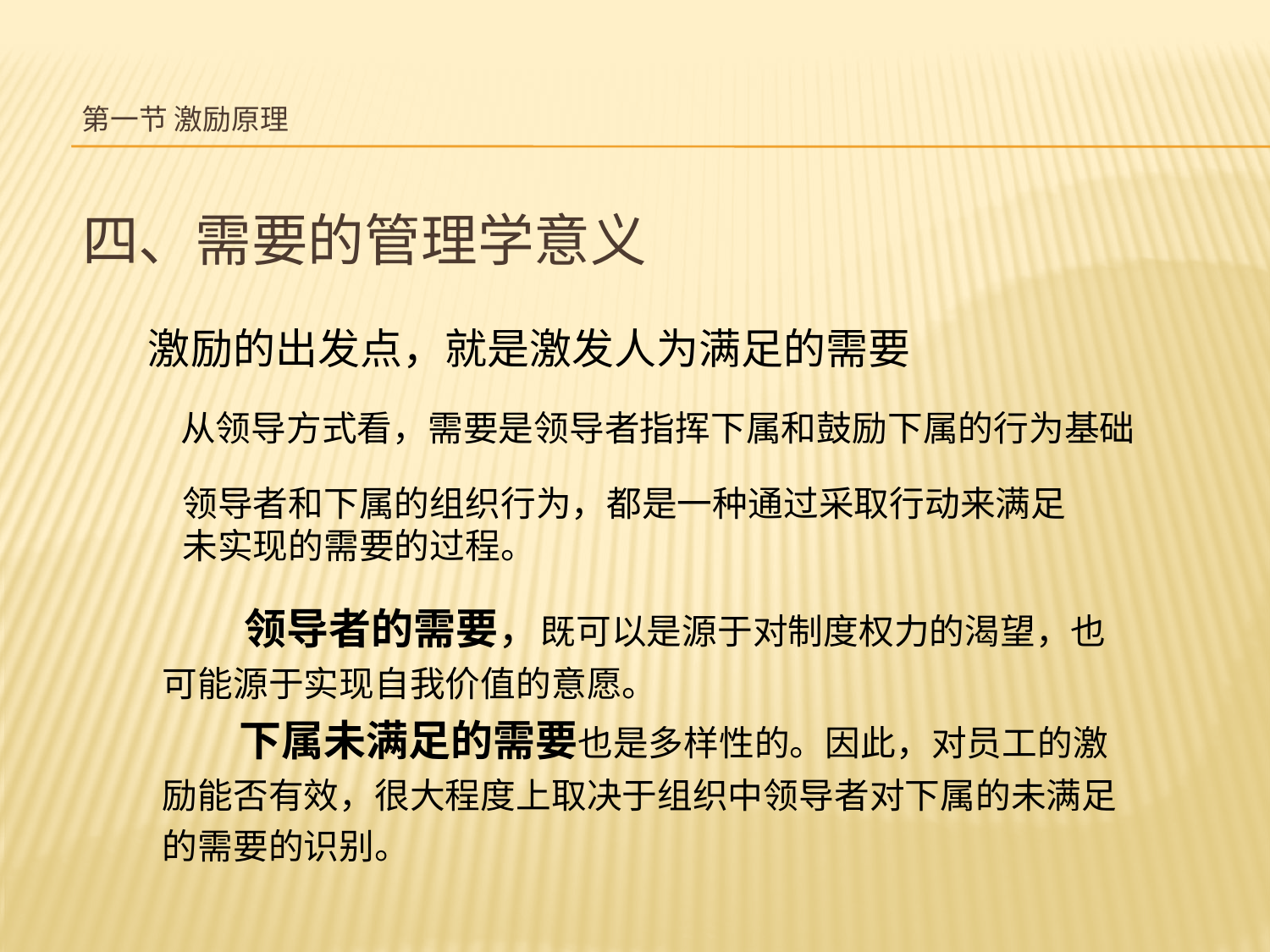

# 第一节 激励原理
四、需要的管理学意义

激励的出发点，就是激发人为满足的需要
从领导方式看，需要是领导者指挥下属和鼓励下属的行为基础
领导者和下属的组织行为，都是一种通过采取行动来满足未实现的需要的过程。
    领导者的需要，既可以是源于对制度权力的渴望，也可能源于实现自我价值的意愿。
    下属未满足的需要也是多样性的。因此，对员工的激励能否有效，很大程度上取决于组织中领导者对下属的未满足的需要的识别。